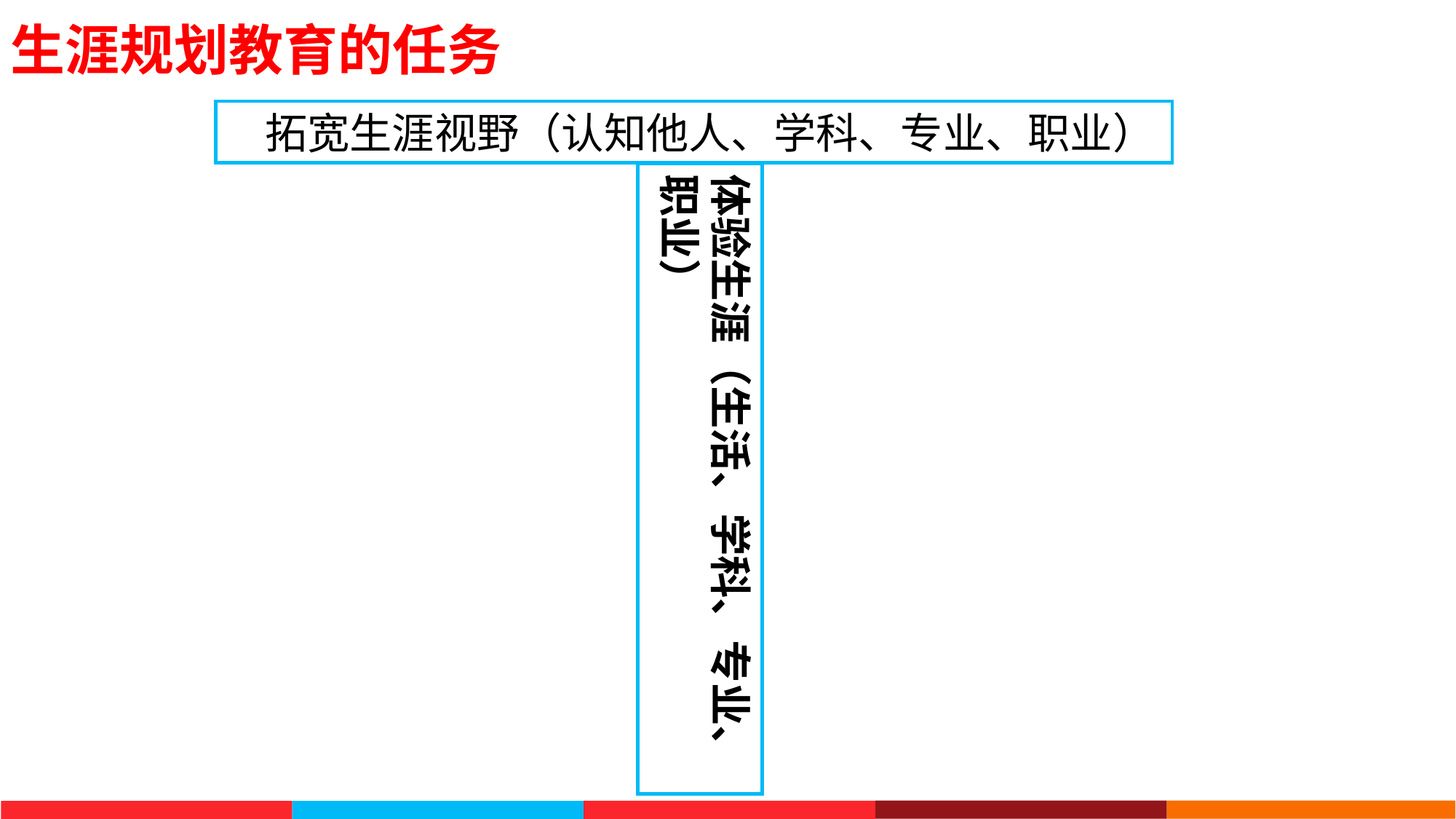

生涯规划教育的任务
   拓宽生涯视野（认知他人、学科、专业、职业）
体验生涯（生活、学科、专业、职业）